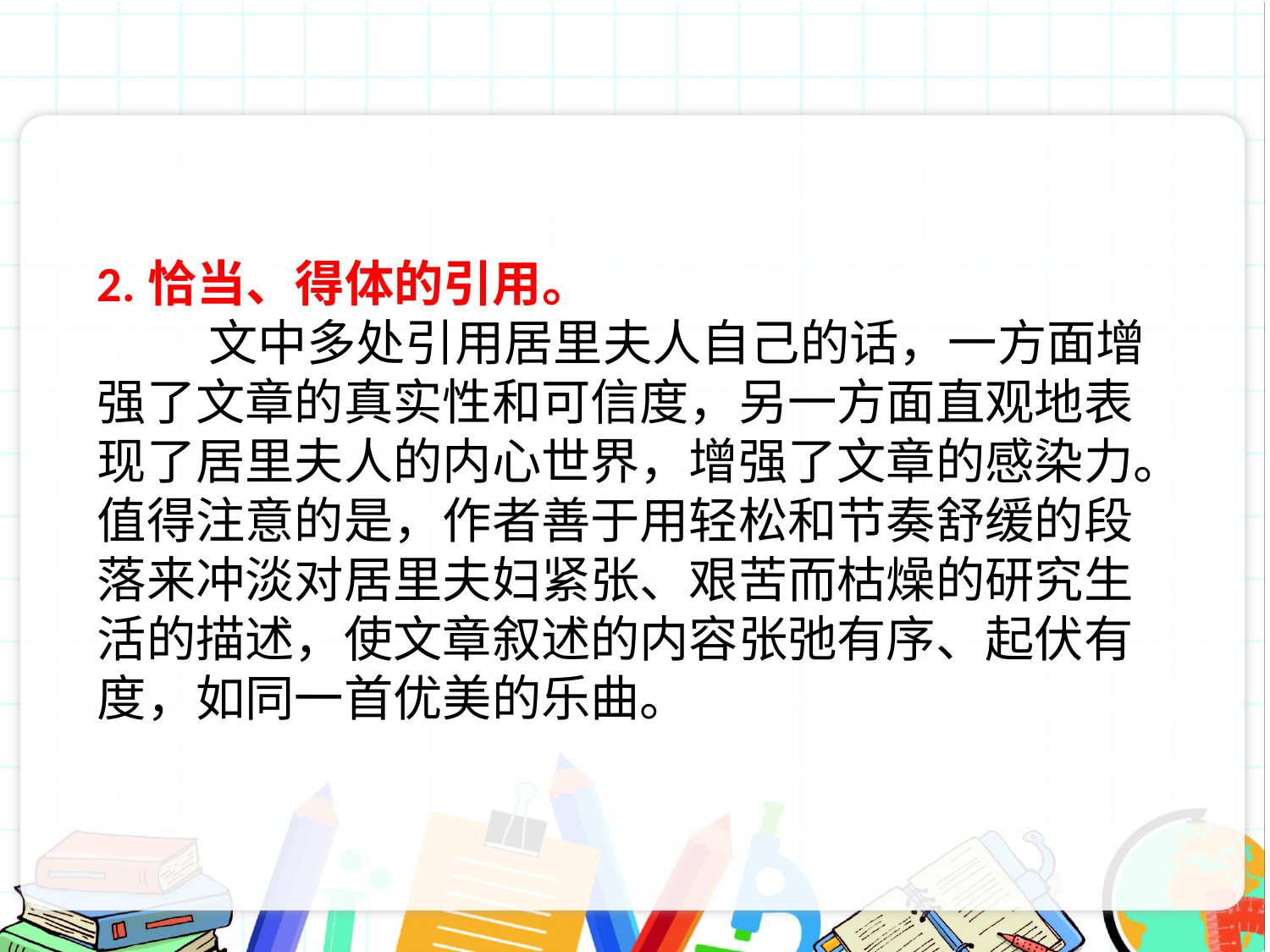

2.恰当、得体的引用。
         文中多处引用居里夫人自己的话，一方面增强了文章的真实性和可信度，另一方面直观地表现了居里夫人的内心世界，增强了文章的感染力。值得注意的是，作者善于用轻松和节奏舒缓的段落来冲淡对居里夫妇紧张、艰苦而枯燥的研究生活的描述，使文章叙述的内容张弛有序、起伏有度，如同一首优美的乐曲。